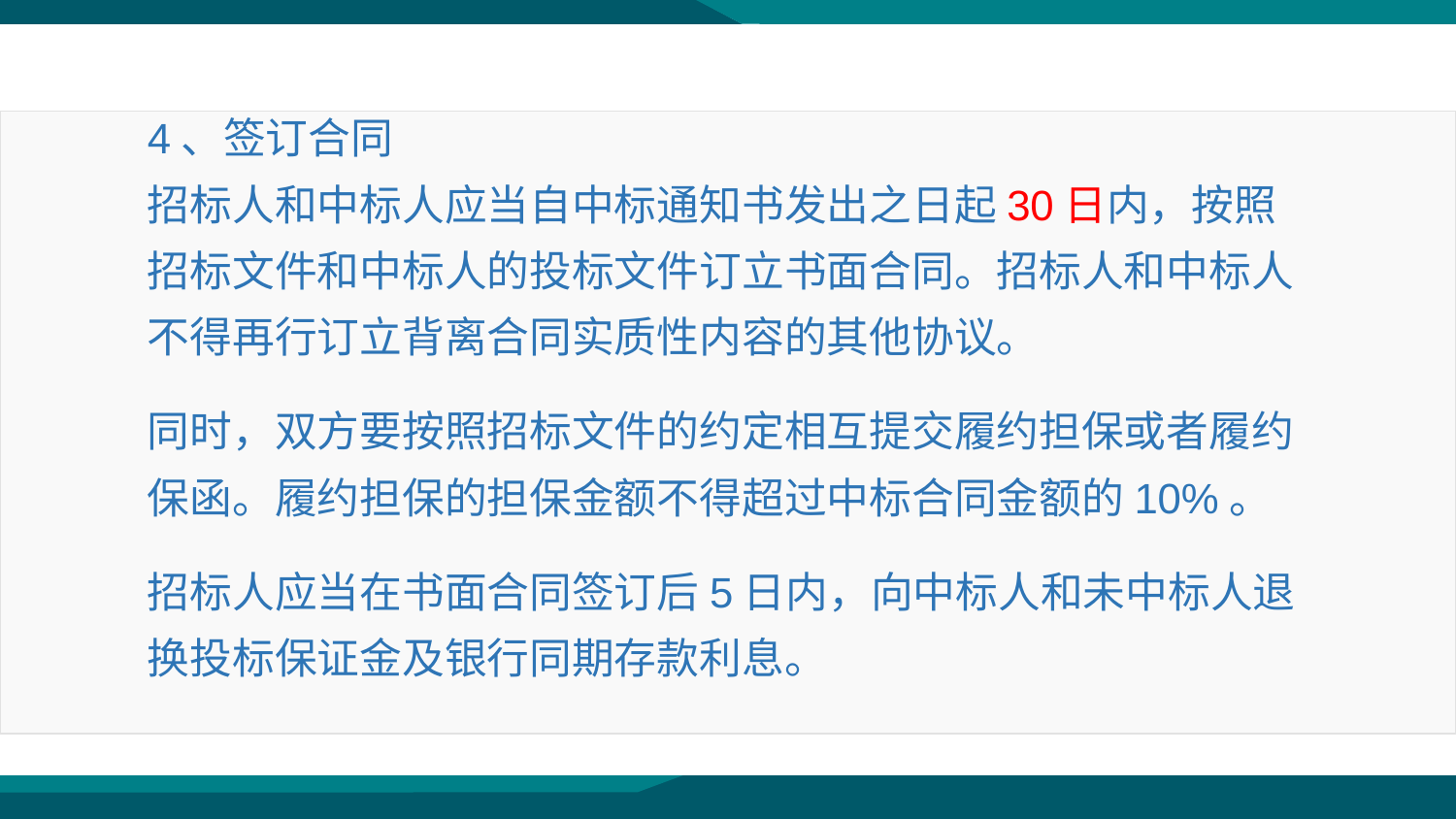

4、签订合同
招标人和中标人应当自中标通知书发出之日起30日内，按照招标文件和中标人的投标文件订立书面合同。招标人和中标人不得再行订立背离合同实质性内容的其他协议。

同时，双方要按照招标文件的约定相互提交履约担保或者履约保函。履约担保的担保金额不得超过中标合同金额的10%。

招标人应当在书面合同签订后5日内，向中标人和未中标人退换投标保证金及银行同期存款利息。